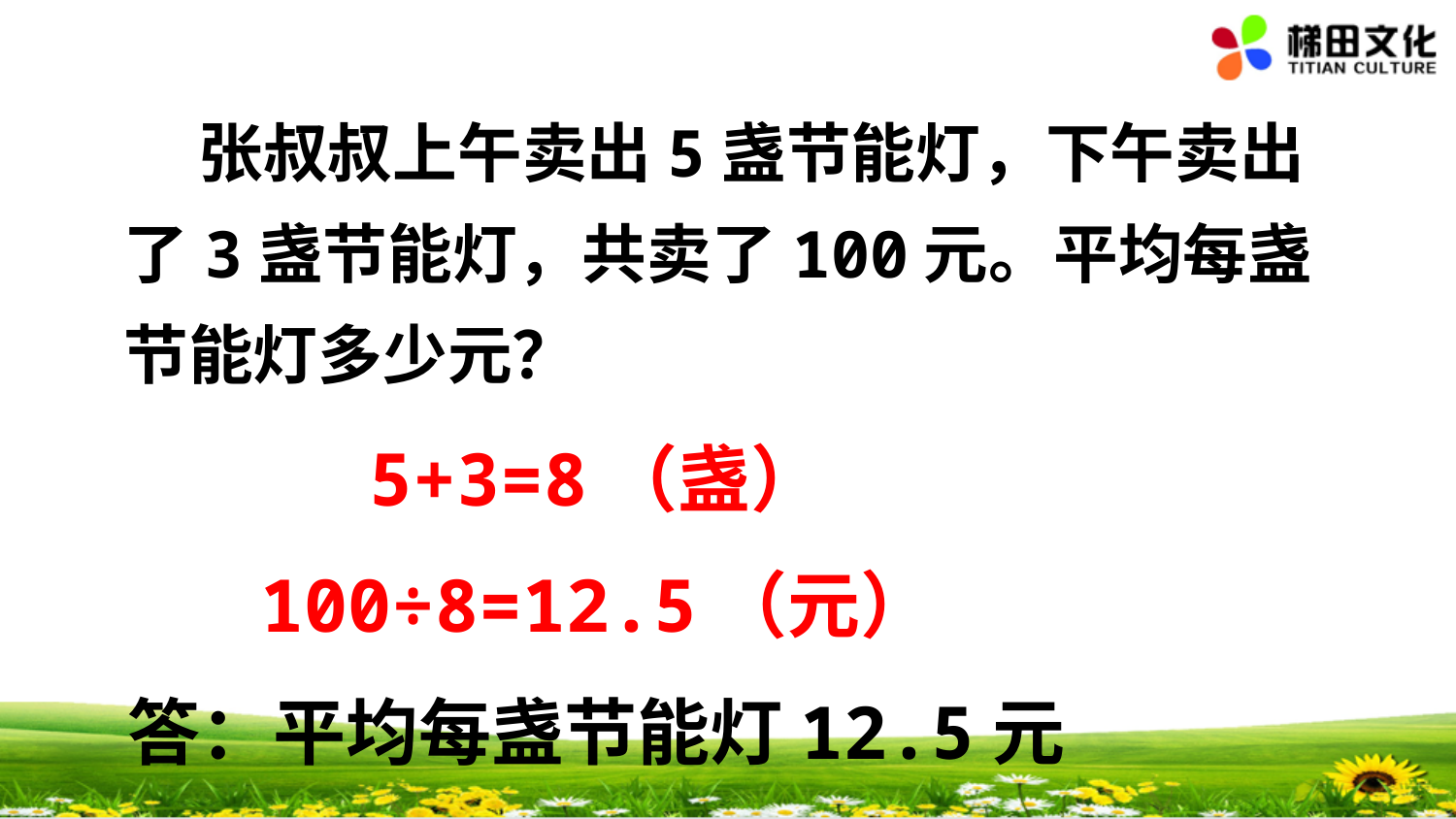

张叔叔上午卖出5盏节能灯，下午卖出了3盏节能灯，共卖了100元。平均每盏节能灯多少元？

5+3=8（盏）
100÷8=12.5（元）
答：平均每盏节能灯12.5元